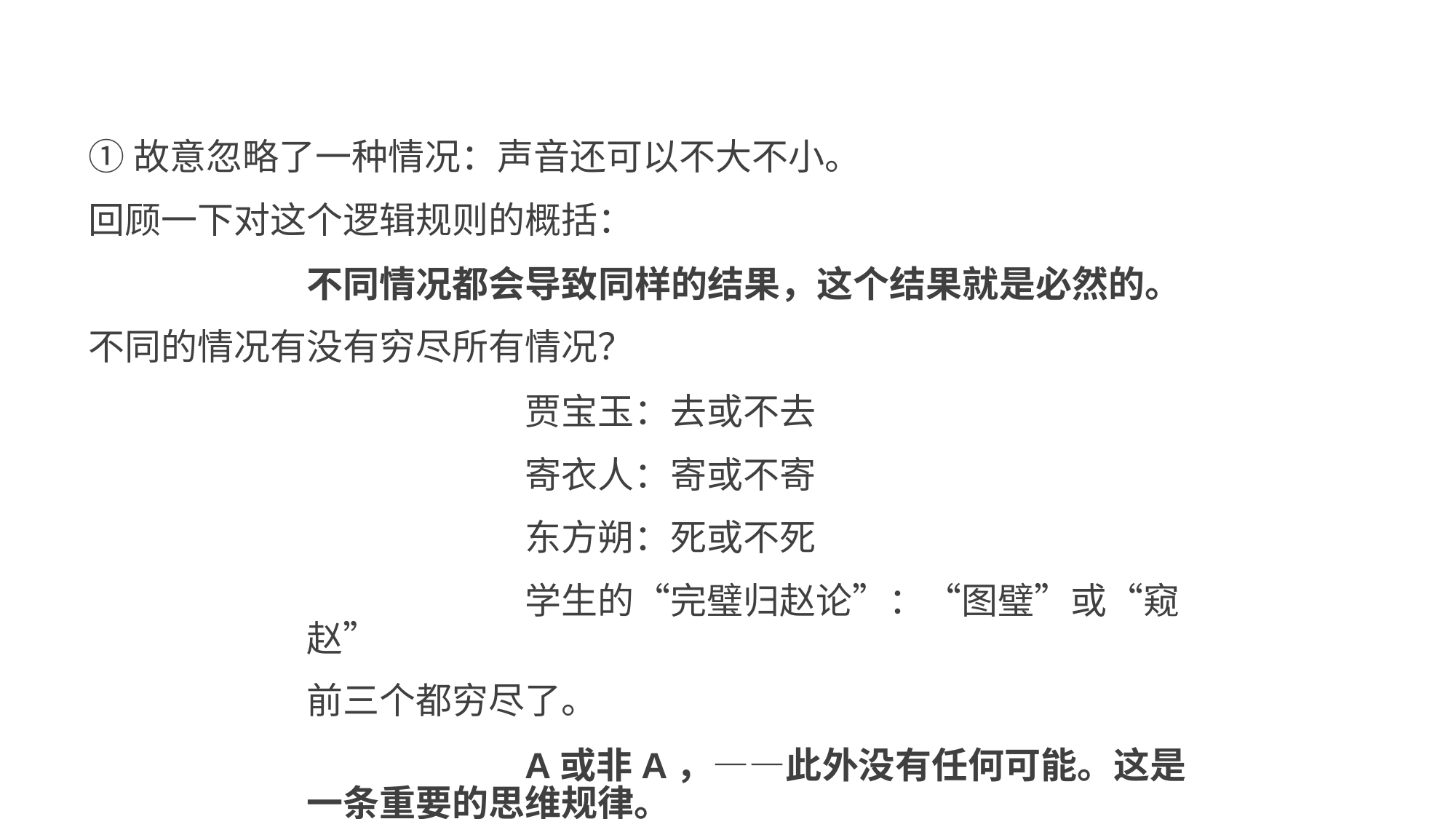

①故意忽略了一种情况：声音还可以不大不小。
回顾一下对这个逻辑规则的概括：
不同情况都会导致同样的结果，这个结果就是必然的。 不同的情况有没有穷尽所有情况？
贾宝玉：去或不去
寄衣人：寄或不寄
东方朔：死或不死
学生的“完璧归赵论”：“图璧”或“窥赵”
前三个都穷尽了。
A或非A，——此外没有任何可能。这是一条重要的思维规律。